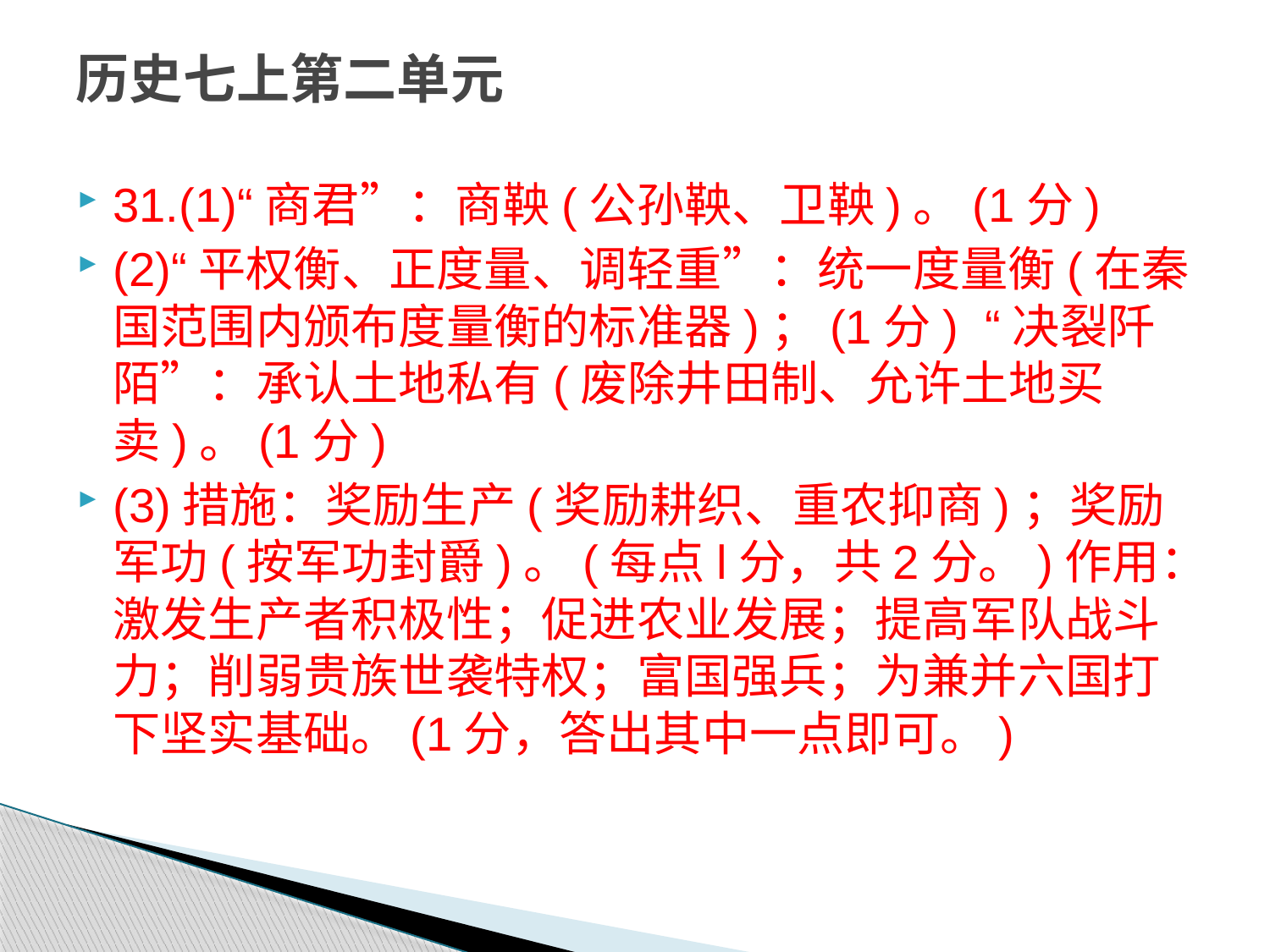

# 历史七上第二单元
31.(1)“商君”：商鞅(公孙鞅、卫鞅)。(1分)
(2)“平权衡、正度量、调轻重”：统一度量衡(在秦国范围内颁布度量衡的标准器)；(1分)  “决裂阡陌”：承认土地私有(废除井田制、允许土地买卖)。(1分)
(3)措施：奖励生产(奖励耕织、重农抑商)；奖励军功(按军功封爵)。(每点l分，共2分。)作用：激发生产者积极性；促进农业发展；提高军队战斗力；削弱贵族世袭特权；富国强兵；为兼并六国打下坚实基础。(1分，答出其中一点即可。)